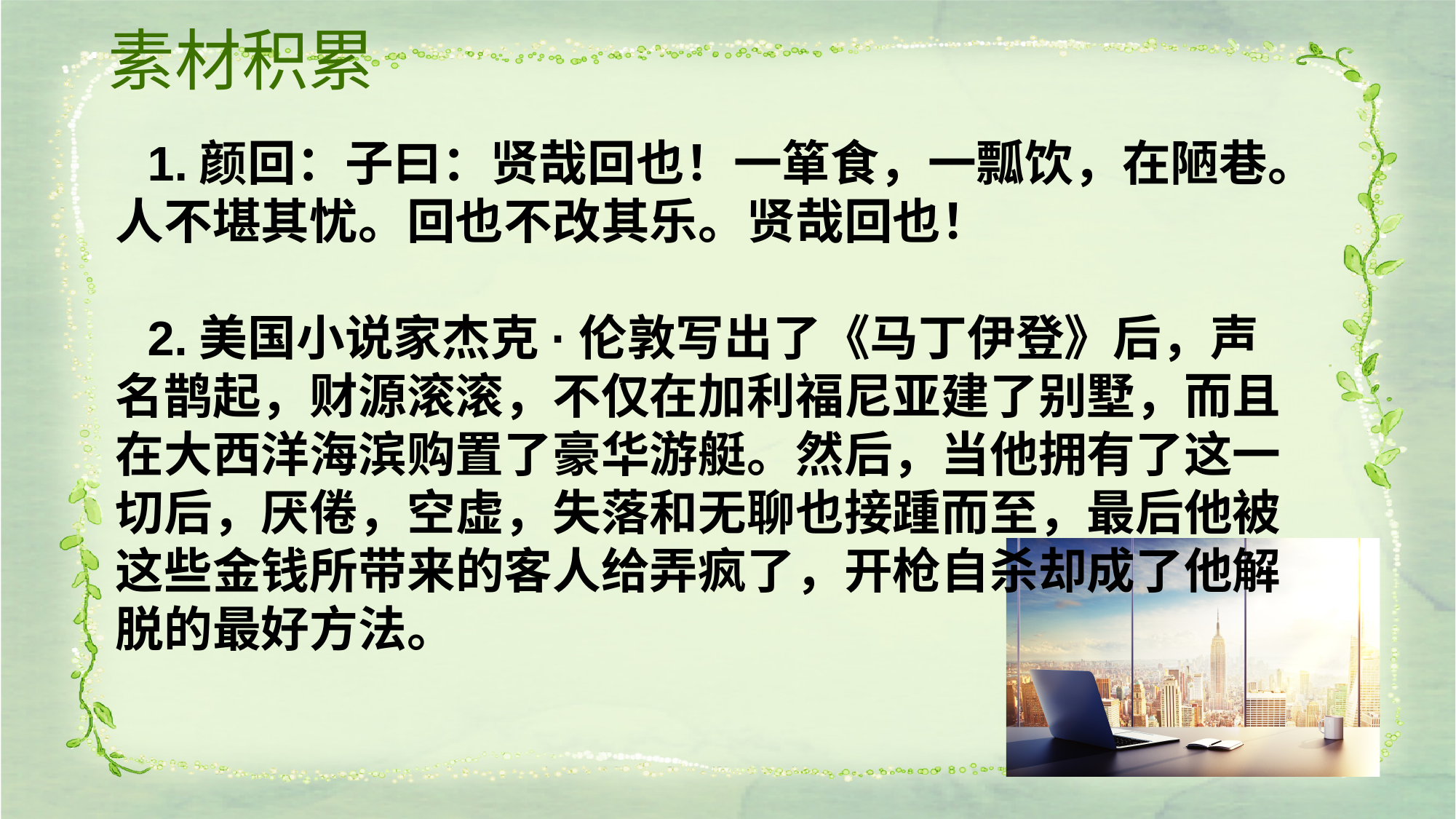

素材积累
1.颜回：子曰：贤哉回也！一箪食，一瓢饮，在陋巷。人不堪其忧。回也不改其乐。贤哉回也！

2.美国小说家杰克·伦敦写出了《马丁伊登》后，声名鹊起，财源滚滚，不仅在加利福尼亚建了别墅，而且在大西洋海滨购置了豪华游艇。然后，当他拥有了这一切后，厌倦，空虚，失落和无聊也接踵而至，最后他被这些金钱所带来的客人给弄疯了，开枪自杀却成了他解脱的最好方法。